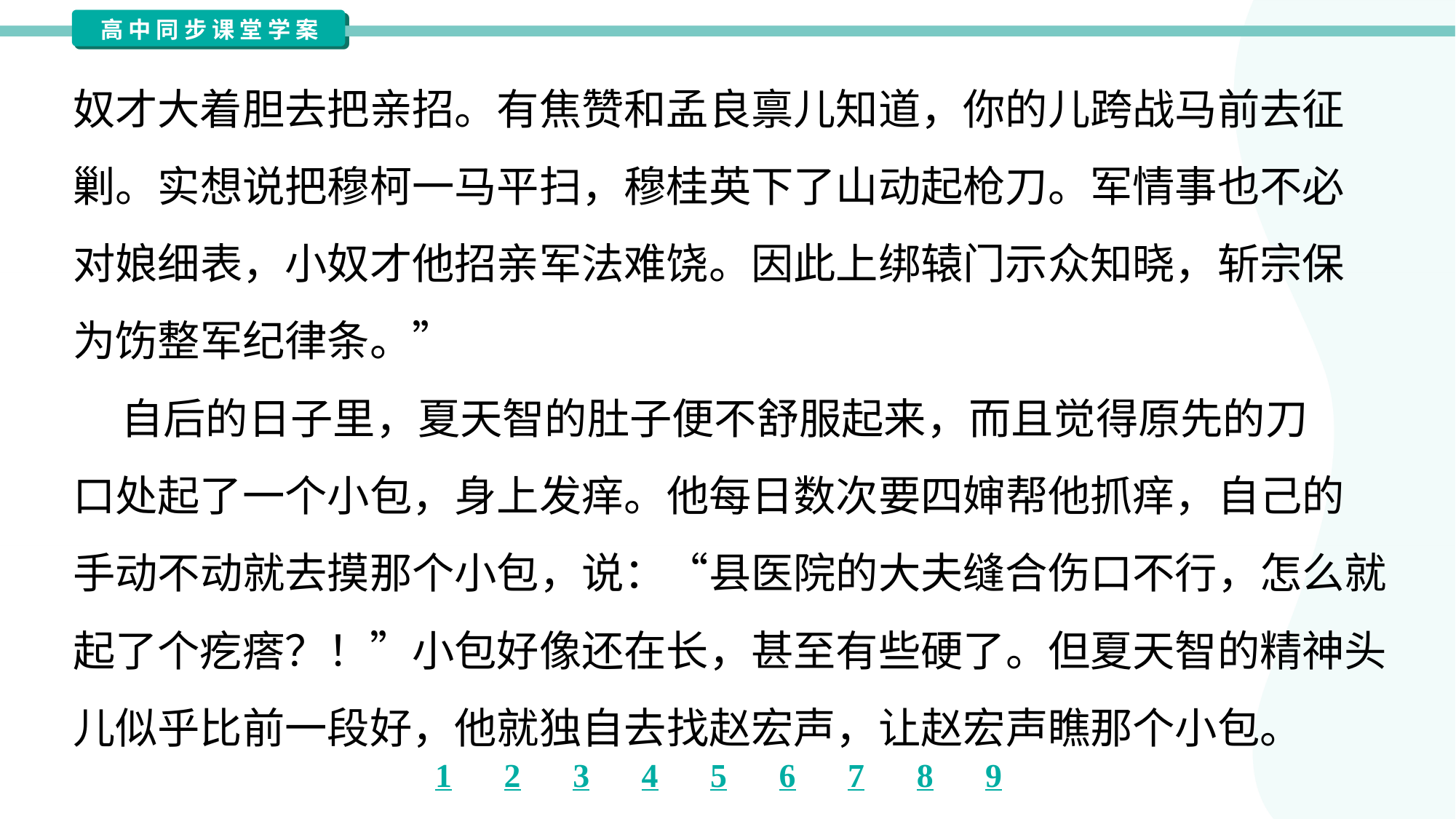

奴才大着胆去把亲招。有焦赞和孟良禀儿知道，你的儿跨战马前去征
剿。实想说把穆柯一马平扫，穆桂英下了山动起枪刀。军情事也不必
对娘细表，小奴才他招亲军法难饶。因此上绑辕门示众知晓，斩宗保
为饬整军纪律条。”
    自后的日子里，夏天智的肚子便不舒服起来，而且觉得原先的刀
口处起了一个小包，身上发痒。他每日数次要四婶帮他抓痒，自己的
手动不动就去摸那个小包，说：“县医院的大夫缝合伤口不行，怎么就
起了个疙瘩？！”小包好像还在长，甚至有些硬了。但夏天智的精神头
儿似乎比前一段好，他就独自去找赵宏声，让赵宏声瞧那个小包。